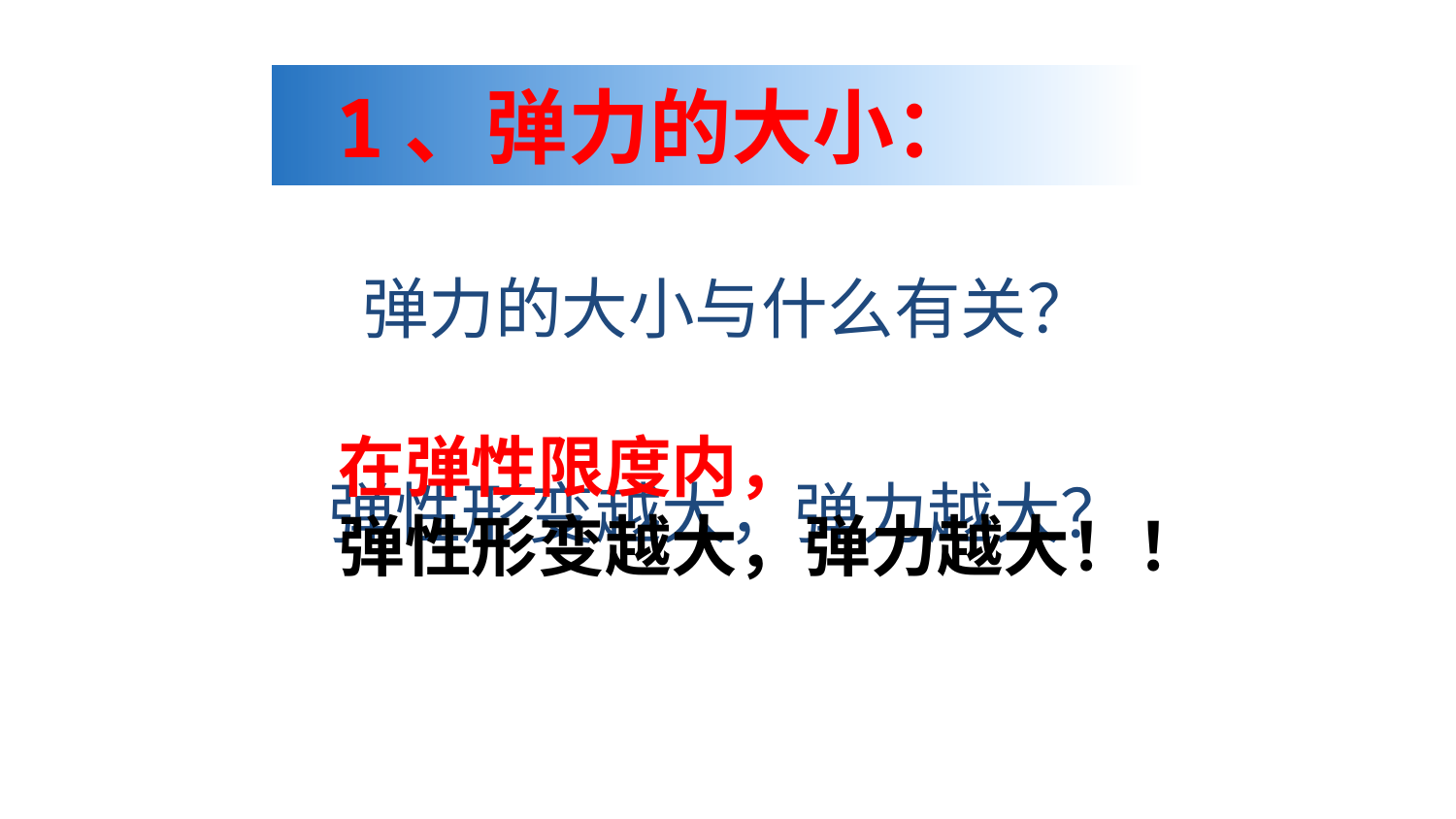

1、弹力的大小：
弹力的大小与什么有关？
在弹性限度内，
弹性形变越大，弹力越大！！
弹性形变越大，弹力越大？